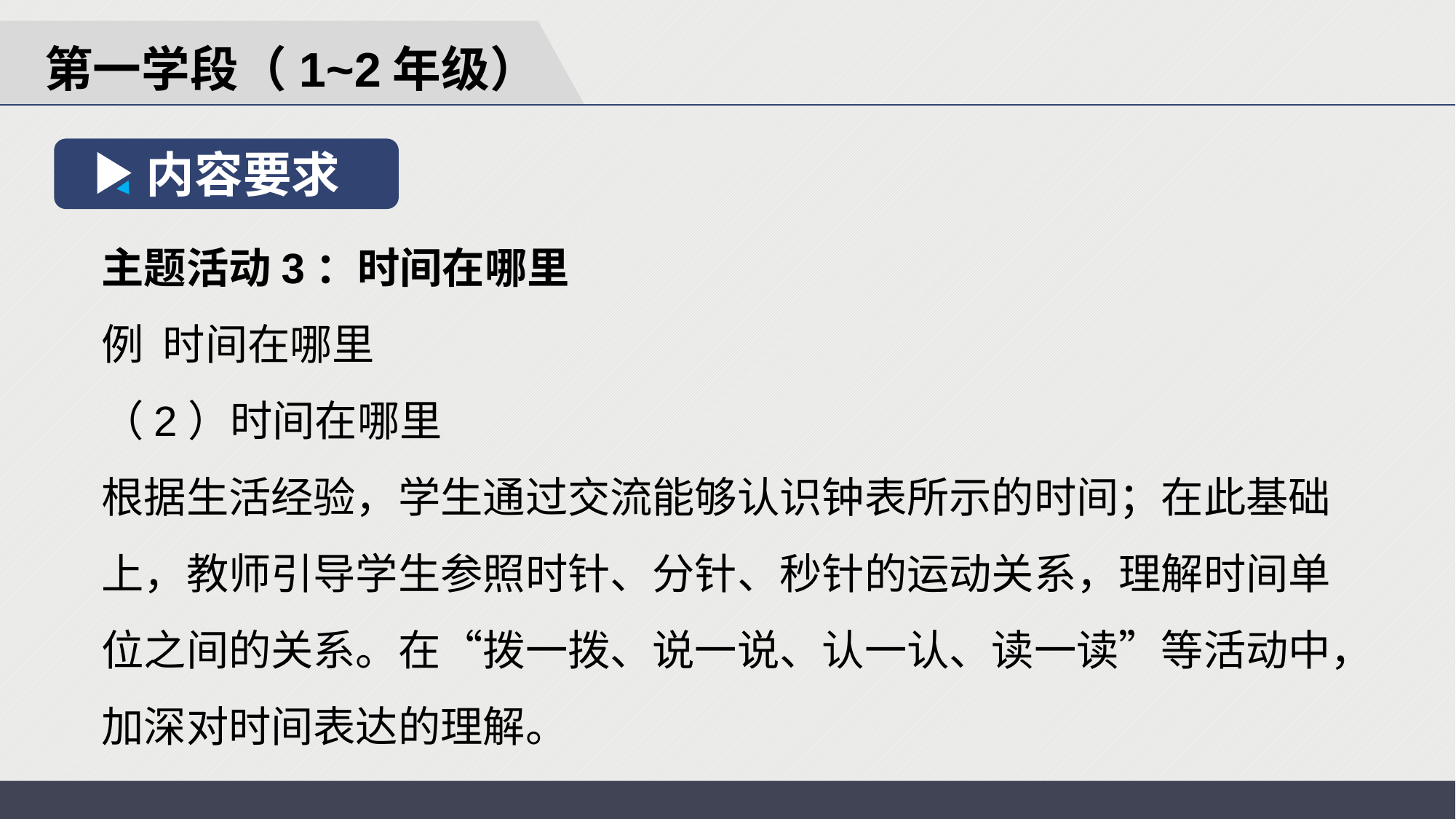

第一学段（1~2年级）
内容要求

主题活动3：时间在哪里
例  时间在哪里
（2）时间在哪里
根据生活经验，学生通过交流能够认识钟表所示的时间；在此基础上，教师引导学生参照时针、分针、秒针的运动关系，理解时间单位之间的关系。在“拨一拨、说一说、认一认、读一读”等活动中，加深对时间表达的理解。